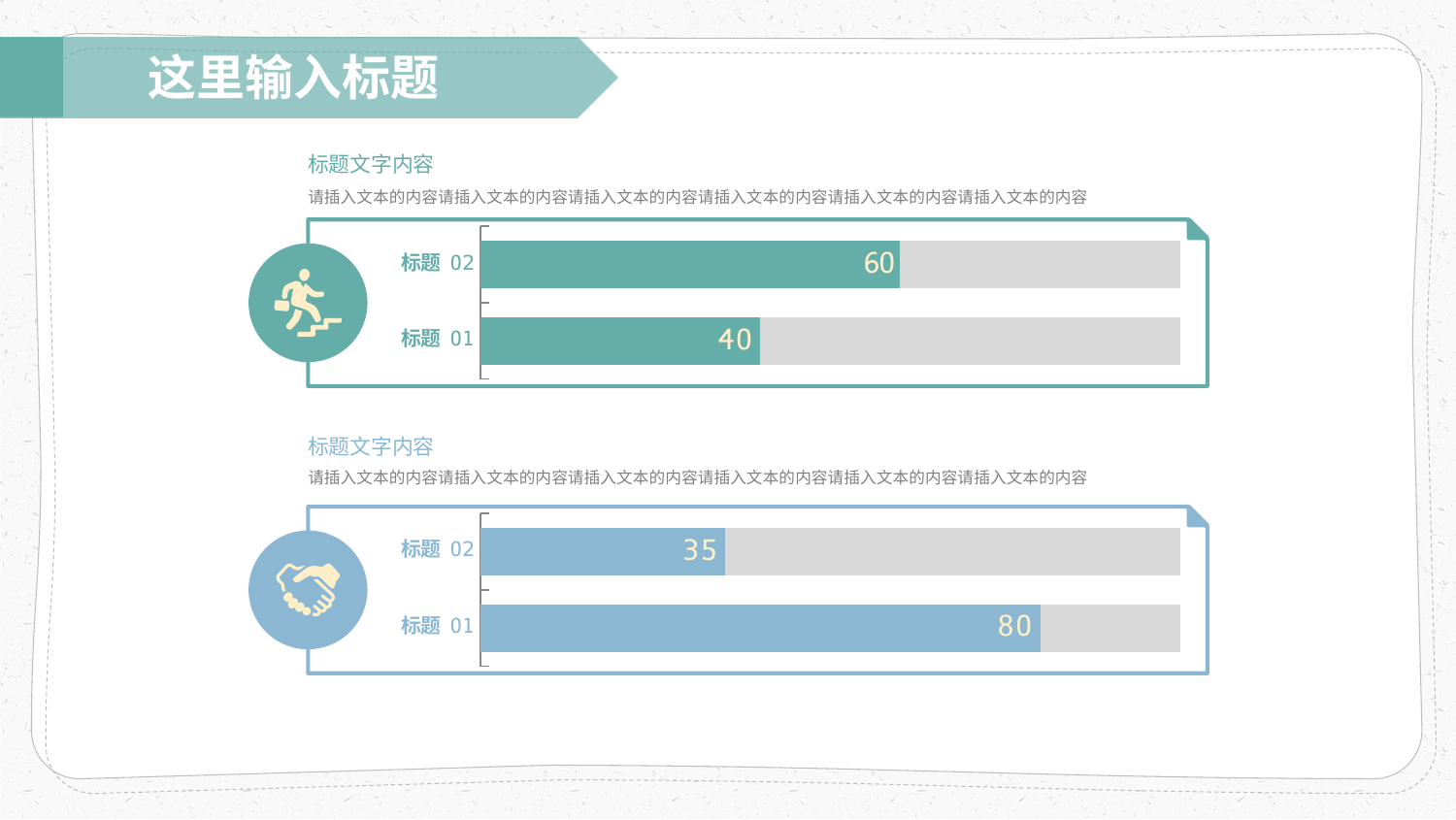

这里输入标题
标题文字内容
请插入文本的内容请插入文本的内容请插入文本的内容请插入文本的内容请插入文本的内容请插入文本的内容

### Chart

| Category | 列1 | 列2 |
|---|---|---|
| 标题 01 | 40.0 | 60.0 |
| 标题 02 | 60.0 | 40.0 |

标题文字内容
请插入文本的内容请插入文本的内容请插入文本的内容请插入文本的内容请插入文本的内容请插入文本的内容

### Chart

| Category | 列1 | 列2 |
|---|---|---|
| 标题 01 | 80.0 | 20.0 |
| 标题 02 | 35.0 | 65.0 |